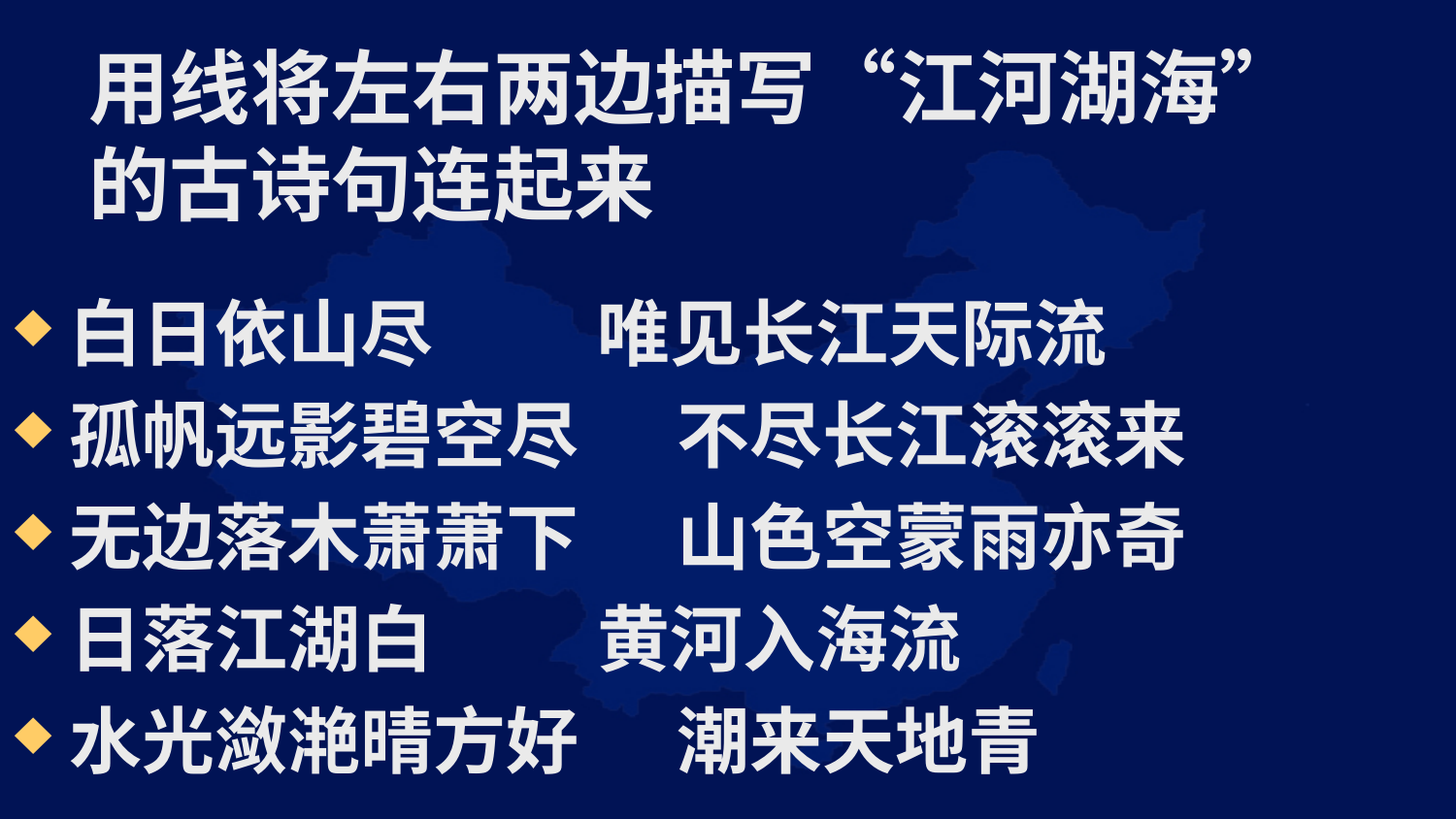

# 用线将左右两边描写“江河湖海”的古诗句连起来
白日依山尽          唯见长江天际流
孤帆远影碧空尽      不尽长江滚滚来
无边落木萧萧下      山色空蒙雨亦奇
日落江湖白          黄河入海流
水光潋滟晴方好      潮来天地青